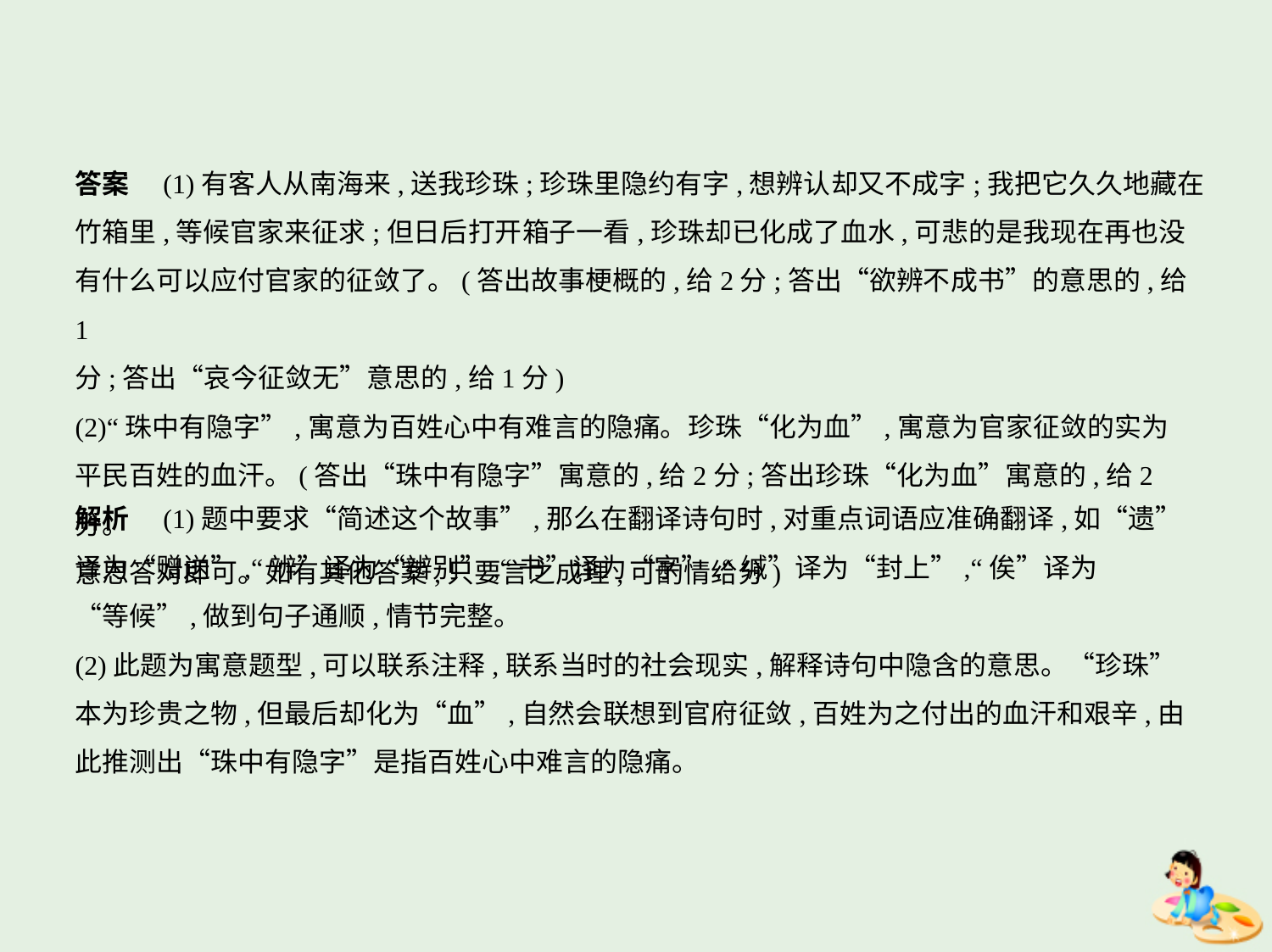

答案　(1)有客人从南海来,送我珍珠;珍珠里隐约有字,想辨认却又不成字;我把它久久地藏在
竹箱里,等候官家来征求;但日后打开箱子一看,珍珠却已化成了血水,可悲的是我现在再也没
有什么可以应付官家的征敛了。(答出故事梗概的,给2分;答出“欲辨不成书”的意思的,给1
分;答出“哀今征敛无”意思的,给1分)
(2)“珠中有隐字”,寓意为百姓心中有难言的隐痛。珍珠“化为血”,寓意为官家征敛的实为
平民百姓的血汗。(答出“珠中有隐字”寓意的,给2分;答出珍珠“化为血”寓意的,给2分。
意思答对即可。如有其他答案,只要言之成理,可酌情给分)
解析　(1)题中要求“简述这个故事”,那么在翻译诗句时,对重点词语应准确翻译,如“遗”
译为“赠送”,“辨”译为“辨别”,“书”译为“字”,“缄”译为“封上”,“俟”译为
“等候”,做到句子通顺,情节完整。
(2)此题为寓意题型,可以联系注释,联系当时的社会现实,解释诗句中隐含的意思。“珍珠”
本为珍贵之物,但最后却化为“血”,自然会联想到官府征敛,百姓为之付出的血汗和艰辛,由
此推测出“珠中有隐字”是指百姓心中难言的隐痛。